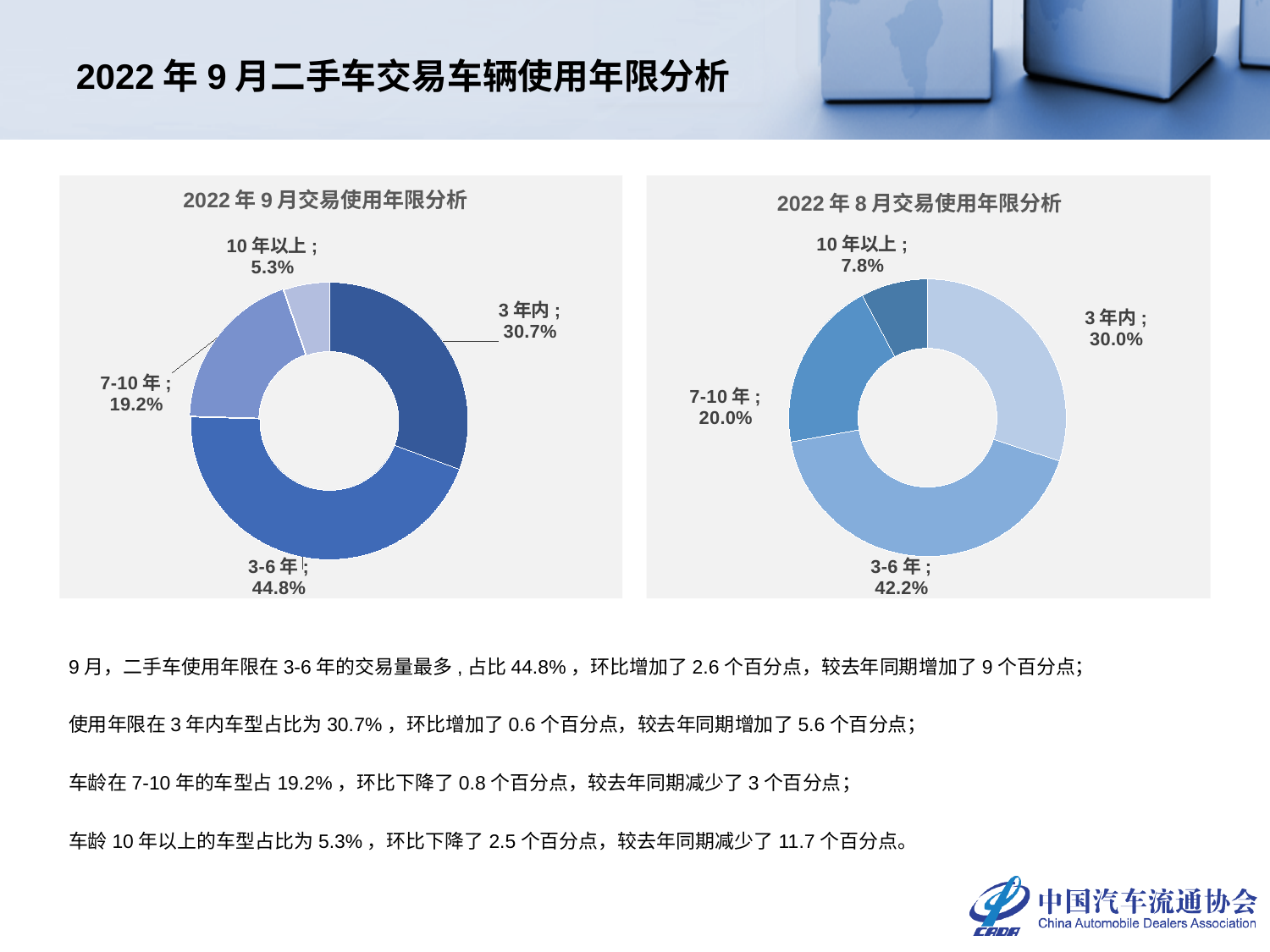

# 2022年9月二手车交易车辆使用年限分析

### Chart: 2022年9月交易使用年限分析

| Category | 车龄占比 |
|---|---|
| 3年内 | 0.306697513387149 |
| 3-6年 | 0.4478791645260919 |
| 7-10年 | 0.19244838886259227 |
| 10年以上 | 0.052974933224166826 |

### Chart: 2022年8月交易使用年限分析

| Category |  |
|---|---|
| 3年内 | 0.3003438898734755 |
| 3-6年 | 0.42167971158766465 |
| 7-10年 | 0.20019201142529305 |
| 10年以上 | 0.07778438711356679 |
9月，二手车使用年限在3-6年的交易量最多,占比44.8%，环比增加了2.6个百分点，较去年同期增加了9个百分点；
使用年限在3年内车型占比为30.7%，环比增加了0.6个百分点，较去年同期增加了5.6个百分点；
车龄在7-10年的车型占19.2%，环比下降了0.8个百分点，较去年同期减少了3个百分点；
车龄10年以上的车型占比为5.3%，环比下降了2.5个百分点，较去年同期减少了11.7个百分点。